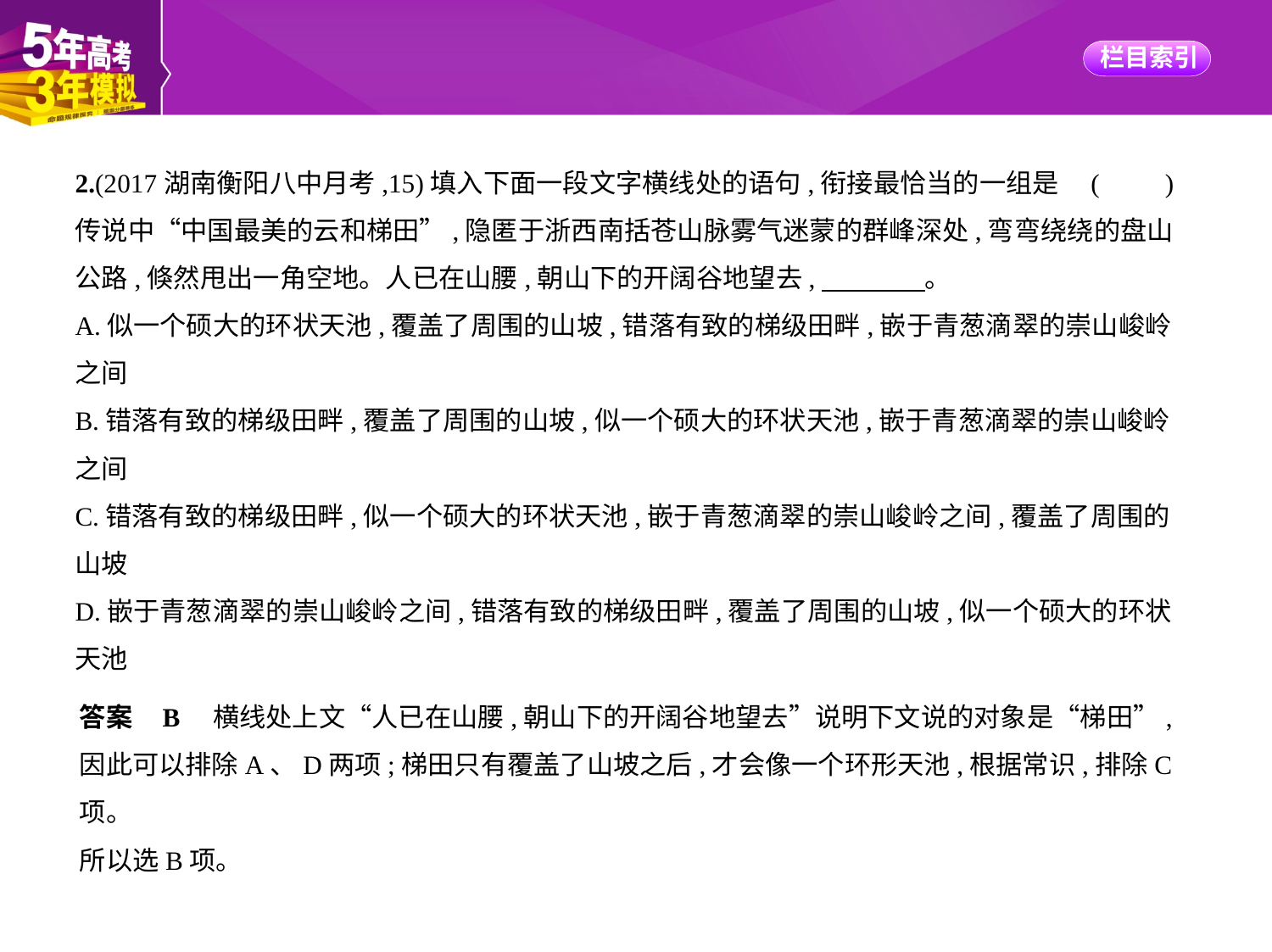

2.(2017湖南衡阳八中月考,15)填入下面一段文字横线处的语句,衔接最恰当的一组是 (　　)
传说中“中国最美的云和梯田”,隐匿于浙西南括苍山脉雾气迷蒙的群峰深处,弯弯绕绕的盘山
公路,倏然甩出一角空地。人已在山腰,朝山下的开阔谷地望去,　　　    。
A.似一个硕大的环状天池,覆盖了周围的山坡,错落有致的梯级田畔,嵌于青葱滴翠的崇山峻岭
之间
B.错落有致的梯级田畔,覆盖了周围的山坡,似一个硕大的环状天池,嵌于青葱滴翠的崇山峻岭
之间
C.错落有致的梯级田畔,似一个硕大的环状天池,嵌于青葱滴翠的崇山峻岭之间,覆盖了周围的
山坡
D.嵌于青葱滴翠的崇山峻岭之间,错落有致的梯级田畔,覆盖了周围的山坡,似一个硕大的环状
天池
答案    B　横线处上文“人已在山腰,朝山下的开阔谷地望去”说明下文说的对象是“梯田”,
因此可以排除A、D两项;梯田只有覆盖了山坡之后,才会像一个环形天池,根据常识,排除C项。
所以选B项。